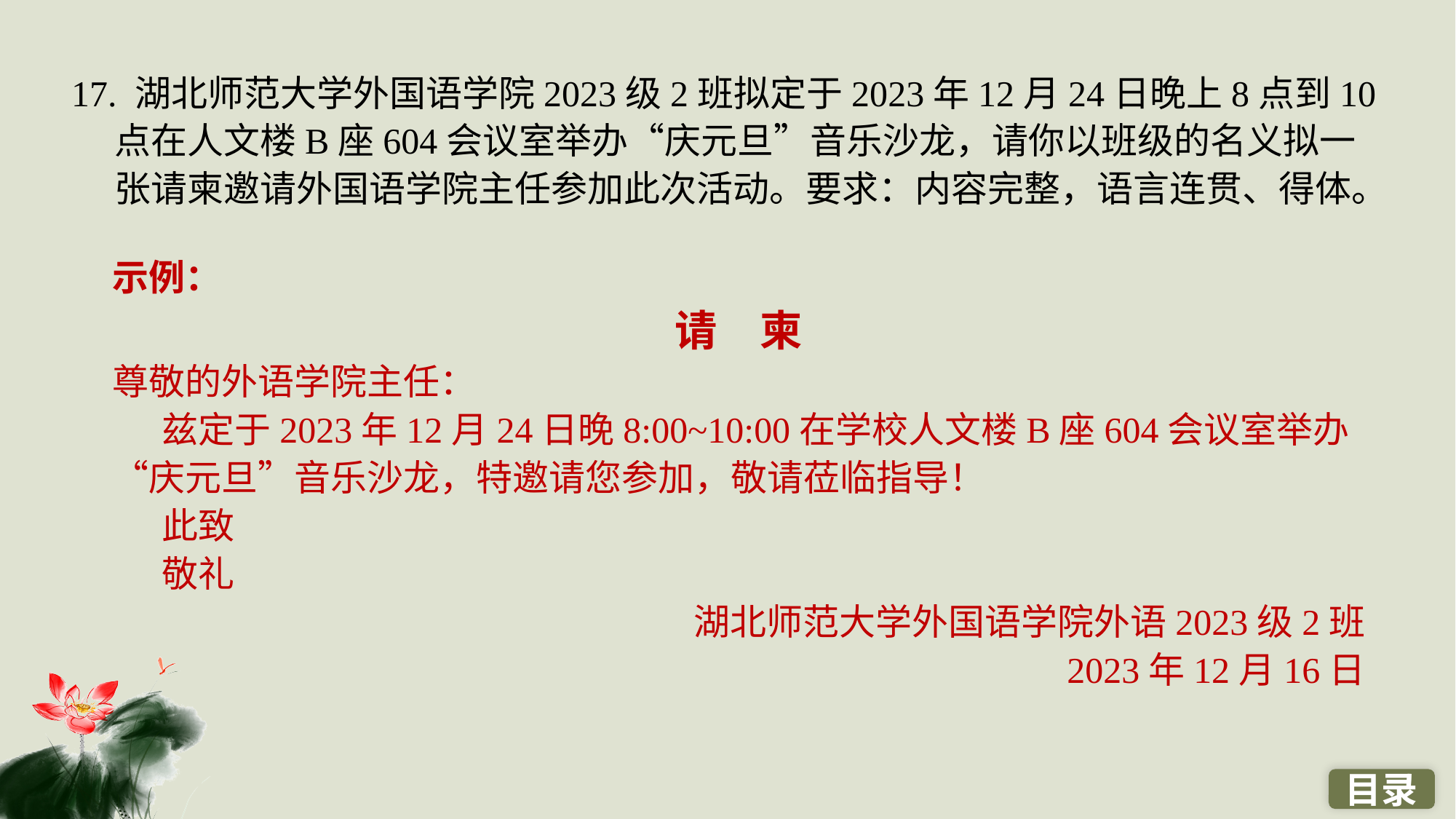

17. 湖北师范大学外国语学院2023级2班拟定于2023年12月24日晚上8点到10点在人文楼B座604会议室举办“庆元旦”音乐沙龙，请你以班级的名义拟一张请柬邀请外国语学院主任参加此次活动。要求：内容完整，语言连贯、得体。
示例：
请　柬
尊敬的外语学院主任：
     兹定于2023年12月24日晚8:00~10:00在学校人文楼B座604会议室举办“庆元旦”音乐沙龙，特邀请您参加，敬请莅临指导！
     此致
     敬礼
湖北师范大学外国语学院外语2023级2班
2023年12月16日